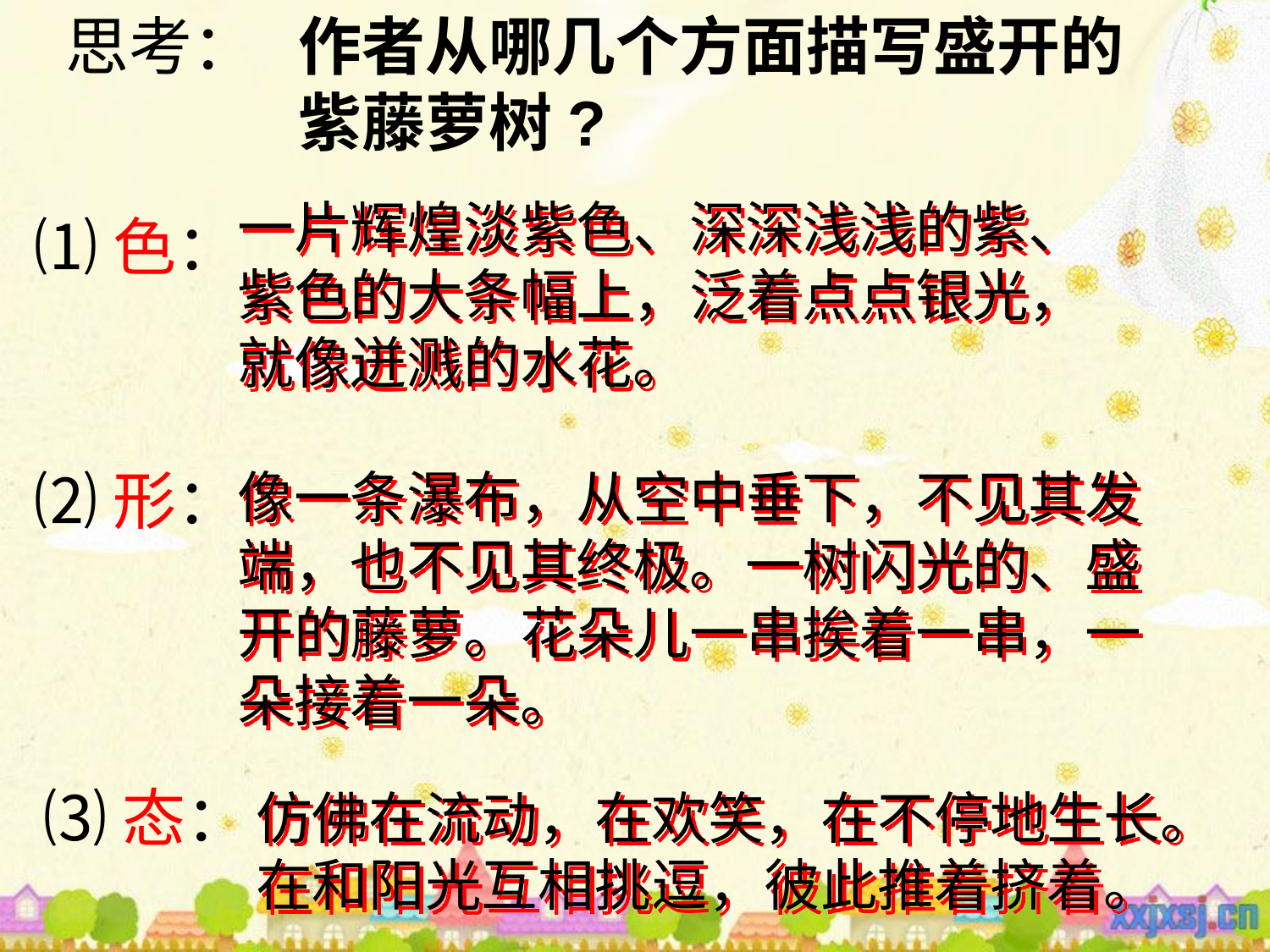

思考：
作者从哪几个方面描写盛开的紫藤萝树?
一片辉煌淡紫色、深深浅浅的紫、紫色的大条幅上，泛着点点银光，就像迸溅的水花。
⑴色：
⑵形：
像一条瀑布，从空中垂下，不见其发端，也不见其终极。一树闪光的、盛开的藤萝。花朵儿一串挨着一串，一朵接着一朵。
⑶态：
仿佛在流动，在欢笑，在不停地生长。在和阳光互相挑逗，彼此推着挤着。